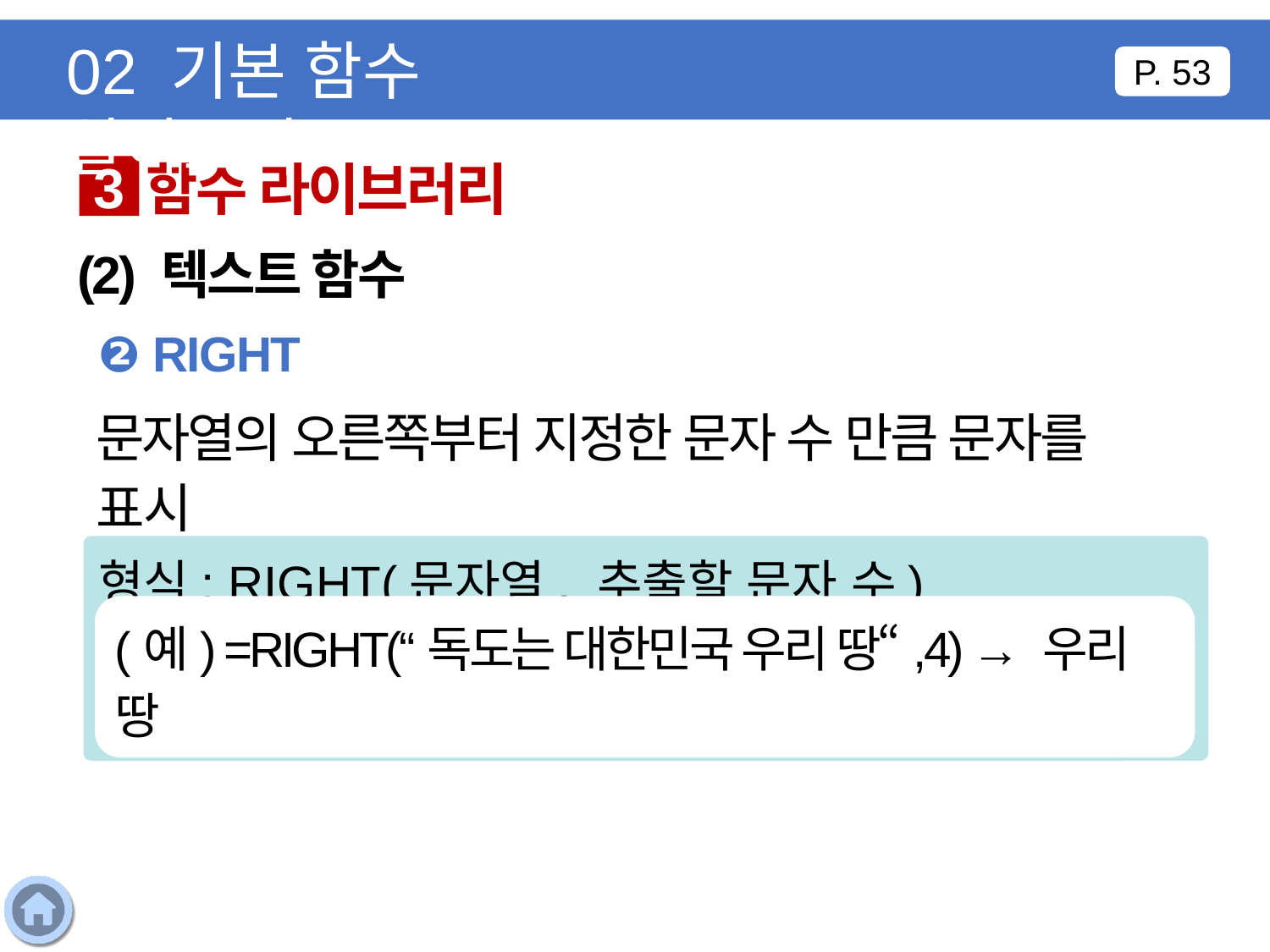

02 기본 함수 알아보기
P. 53
함수 라이브러리
3
(2) 텍스트 함수
❷ RIGHT
문자열의 오른쪽부터 지정한 문자 수 만큼 문자를 표시
형식: RIGHT(문자열, 추출할 문자 수)
(예) =RIGHT(“독도는 대한민국 우리 땅“,4) → 우리 땅